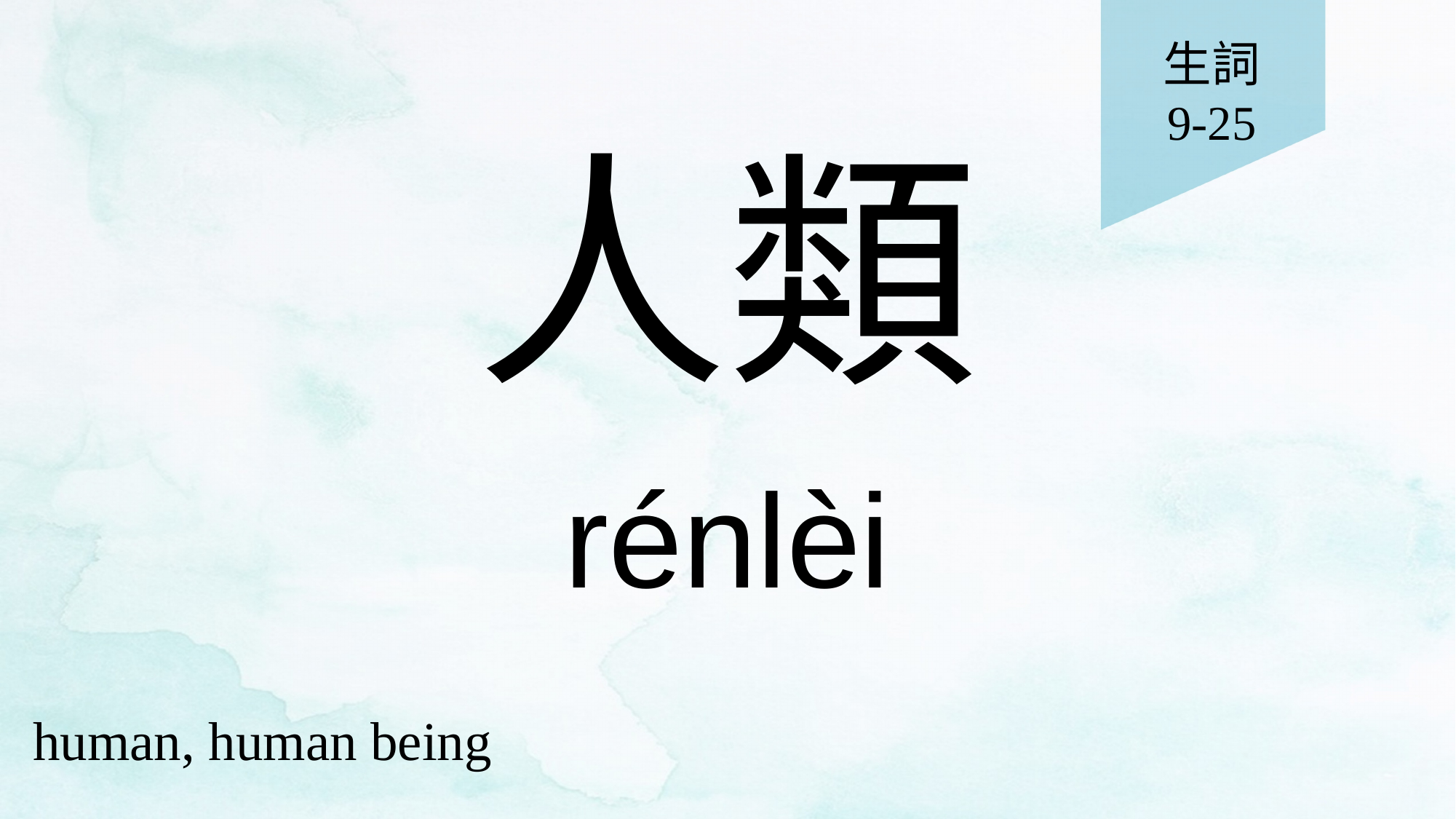

生詞
9-25
# 人類
rénlèi
human, human being